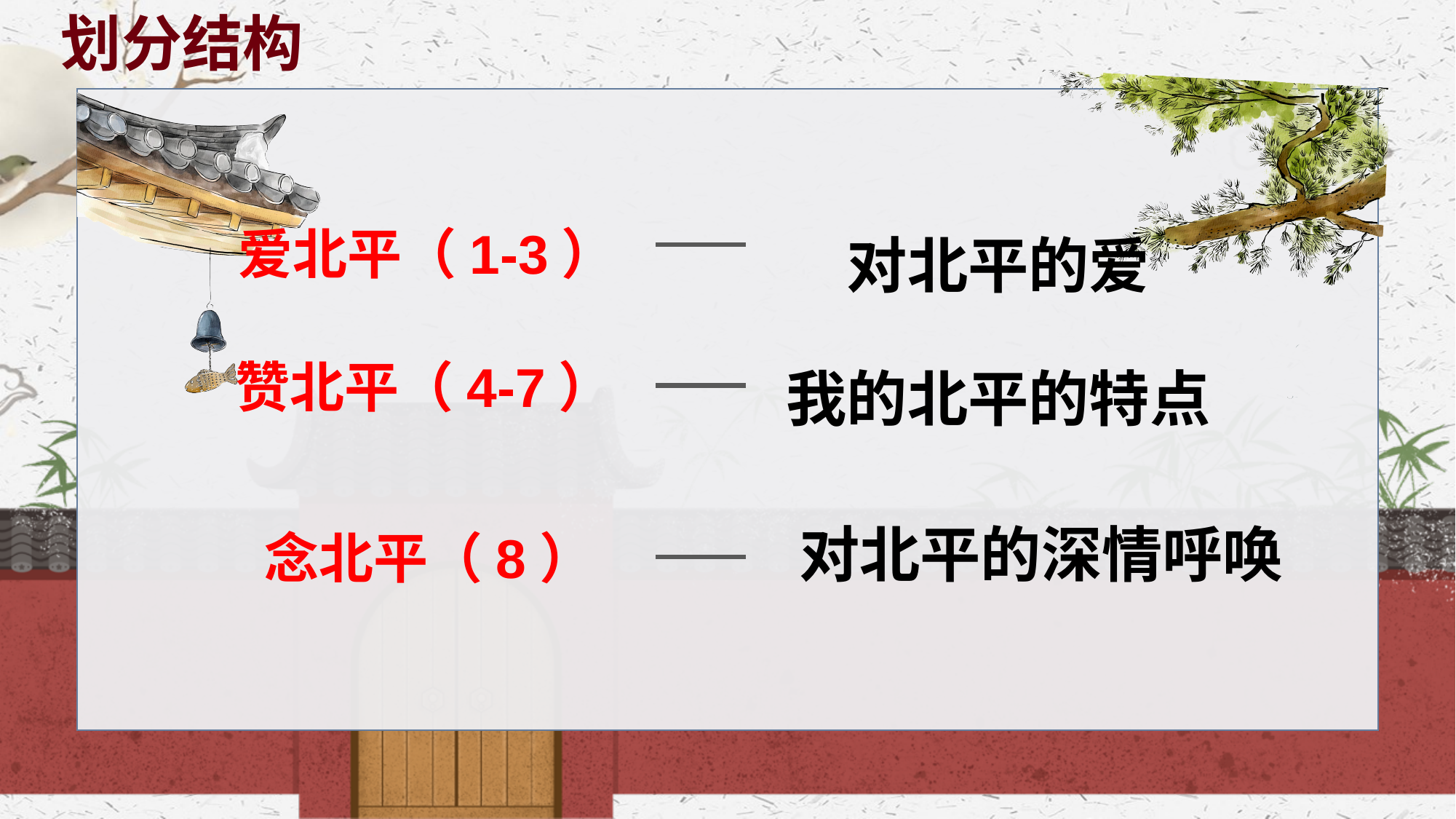

划分结构
对北平的爱
爱北平（1-3）
我的北平的特点
赞北平（4-7）
对北平的深情呼唤
念北平（8）